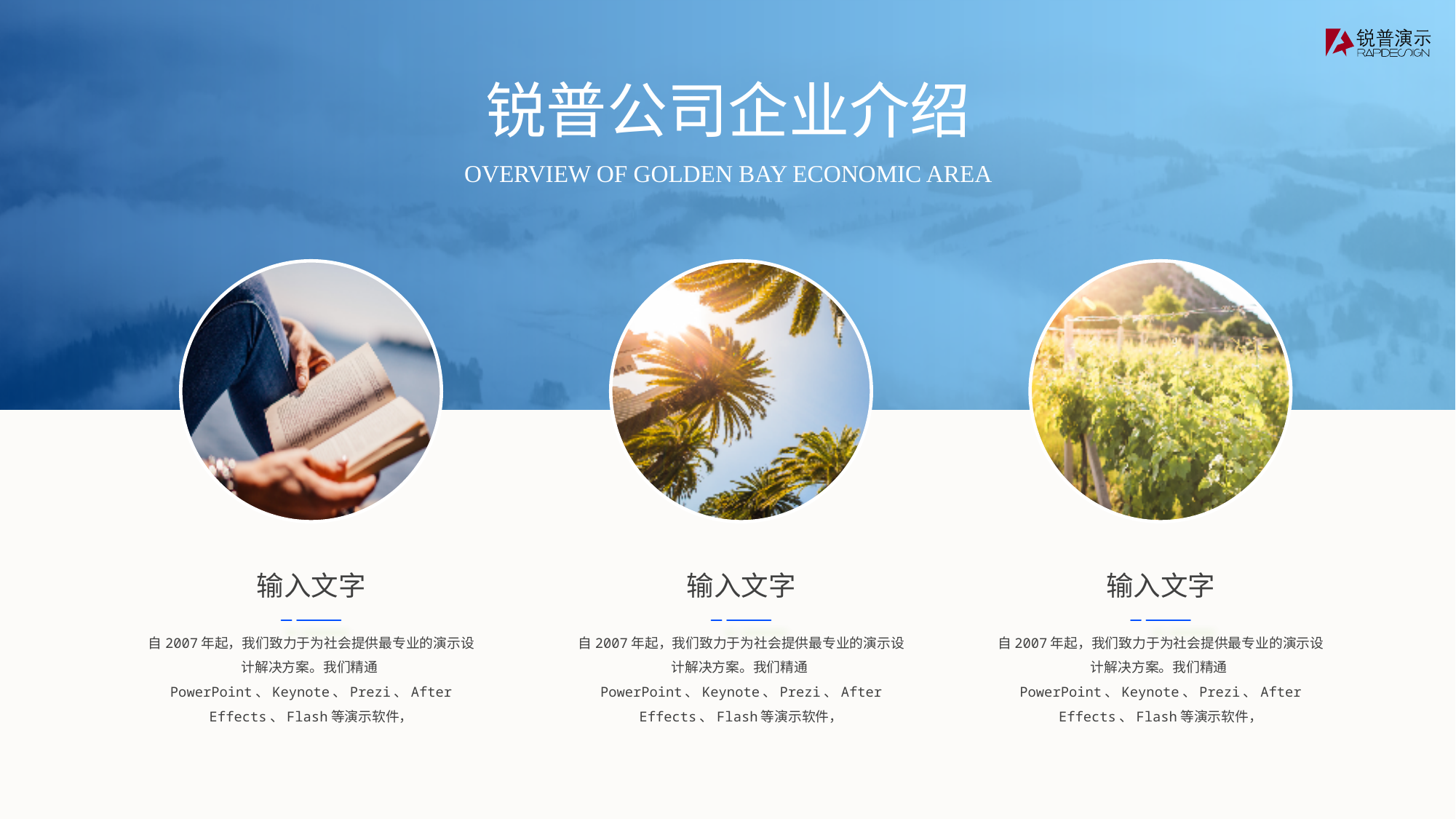

锐普公司企业介绍
OVERVIEW OF GOLDEN BAY ECONOMIC AREA

输入文字
自2007年起，我们致力于为社会提供最专业的演示设计解决方案。我们精通PowerPoint、Keynote、Prezi、After Effects、Flash等演示软件，

输入文字
自2007年起，我们致力于为社会提供最专业的演示设计解决方案。我们精通PowerPoint、Keynote、Prezi、After Effects、Flash等演示软件，

输入文字
自2007年起，我们致力于为社会提供最专业的演示设计解决方案。我们精通PowerPoint、Keynote、Prezi、After Effects、Flash等演示软件，